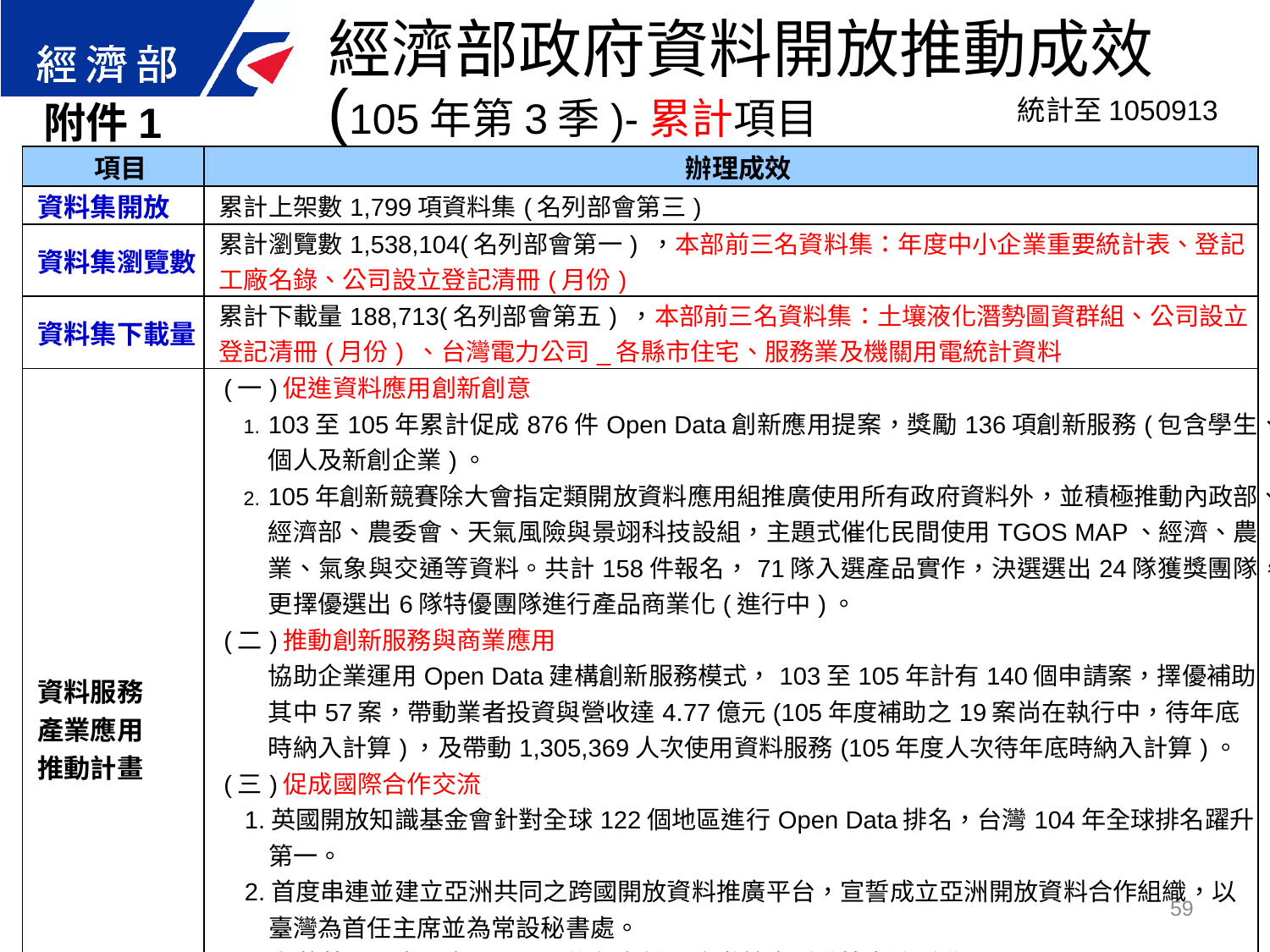

經濟部政府資料開放推動成效
(105年第3季)-累計項目
統計至1050913
附件1
| 項目 | 辦理成效 |
| --- | --- |
| 資料集開放 | 累計上架數1,799項資料集(名列部會第三) |
| 資料集瀏覽數 | 累計瀏覽數1,538,104(名列部會第一) ，本部前三名資料集：年度中小企業重要統計表、登記工廠名錄、公司設立登記清冊(月份) |
| 資料集下載量 | 累計下載量188,713(名列部會第五) ，本部前三名資料集：土壤液化潛勢圖資群組、公司設立登記清冊(月份) 、台灣電力公司\_各縣市住宅、服務業及機關用電統計資料 |
| 資料服務 產業應用 推動計畫 | (一)促進資料應用創新創意 103至105年累計促成876件Open Data創新應用提案，獎勵136項創新服務(包含學生、個人及新創企業)。 105年創新競賽除大會指定類開放資料應用組推廣使用所有政府資料外，並積極推動內政部、經濟部、農委會、天氣風險與景翊科技設組，主題式催化民間使用TGOS MAP、經濟、農業、氣象與交通等資料。共計158件報名，71隊入選產品實作，決選選出24隊獲獎團隊，更擇優選出6隊特優團隊進行產品商業化(進行中)。 (二)推動創新服務與商業應用 協助企業運用Open Data建構創新服務模式，103至105年計有140個申請案，擇優補助其中57案，帶動業者投資與營收達4.77億元(105年度補助之19案尚在執行中，待年底時納入計算)，及帶動1,305,369人次使用資料服務(105年度人次待年底時納入計算)。 (三)促成國際合作交流 1.英國開放知識基金會針對全球122個地區進行Open Data排名，台灣104年全球排名躍升第一。 2.首度串連並建立亞洲共同之跨國開放資料推廣平台，宣誓成立亞洲開放資料合作組織，以臺灣為首任主席並為常設秘書處。 3.與荷蘭、日本、泰國、印尼進行參訪、合辦競賽活動等交流活動。 (四)強化資料供需交流 透過計畫網站公開需求討論平台、受補助廠商、Open Data聯盟、 廠商拜訪等來源蒐集民間資料需求，共計提報394個資料需求，促成160項資料集開放。 |
59